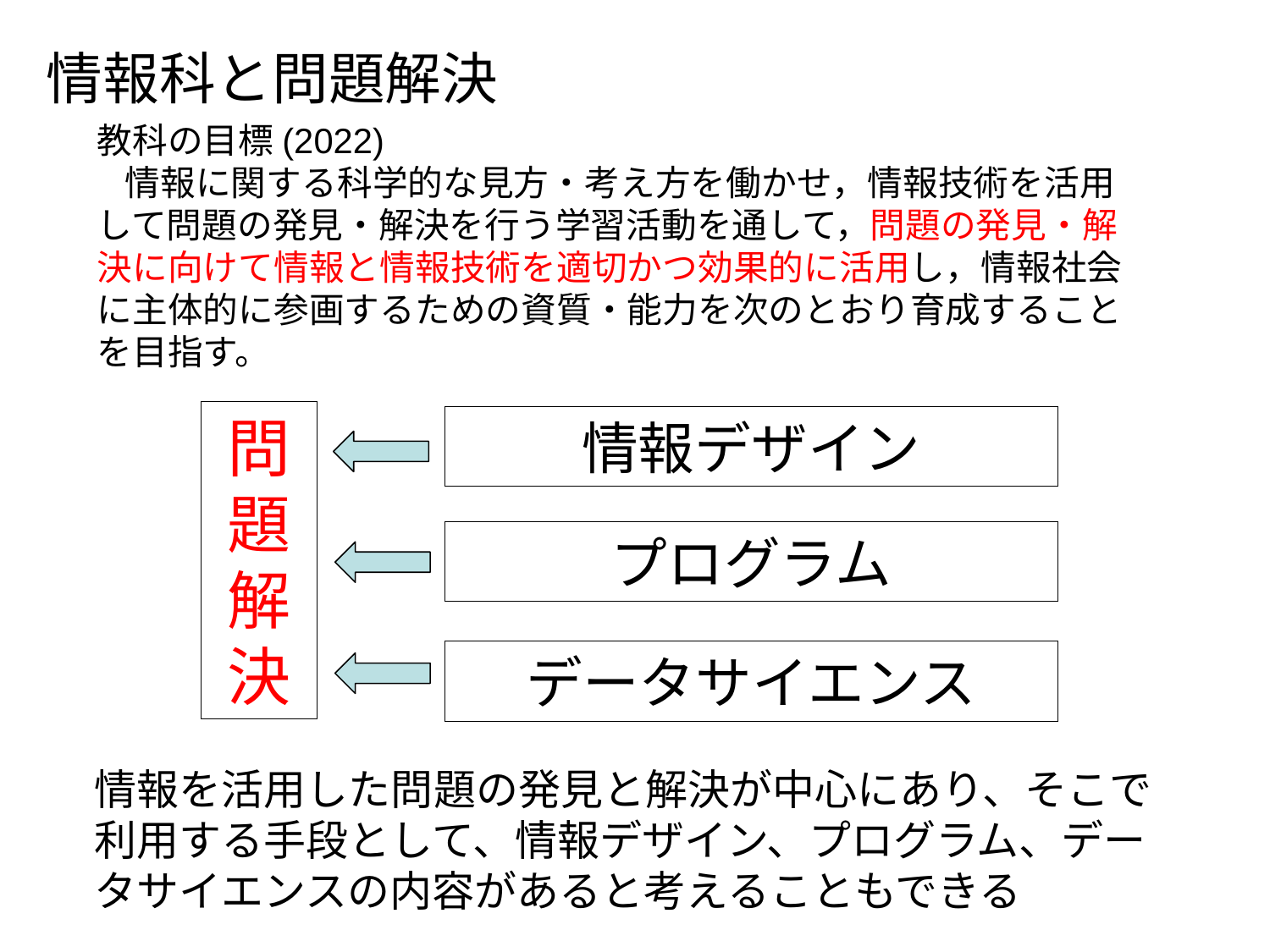

情報科と問題解決
教科の目標(2022)
  情報に関する科学的な見方・考え方を働かせ，情報技術を活用して問題の発見・解決を行う学習活動を通して，問題の発見・解決に向けて情報と情報技術を適切かつ効果的に活用し，情報社会に主体的に参画するための資質・能力を次のとおり育成することを目指す。
問題解決
情報デザイン

プログラム

データサイエンス

情報を活用した問題の発見と解決が中心にあり、そこで利用する手段として、情報デザイン、プログラム、データサイエンスの内容があると考えることもできる